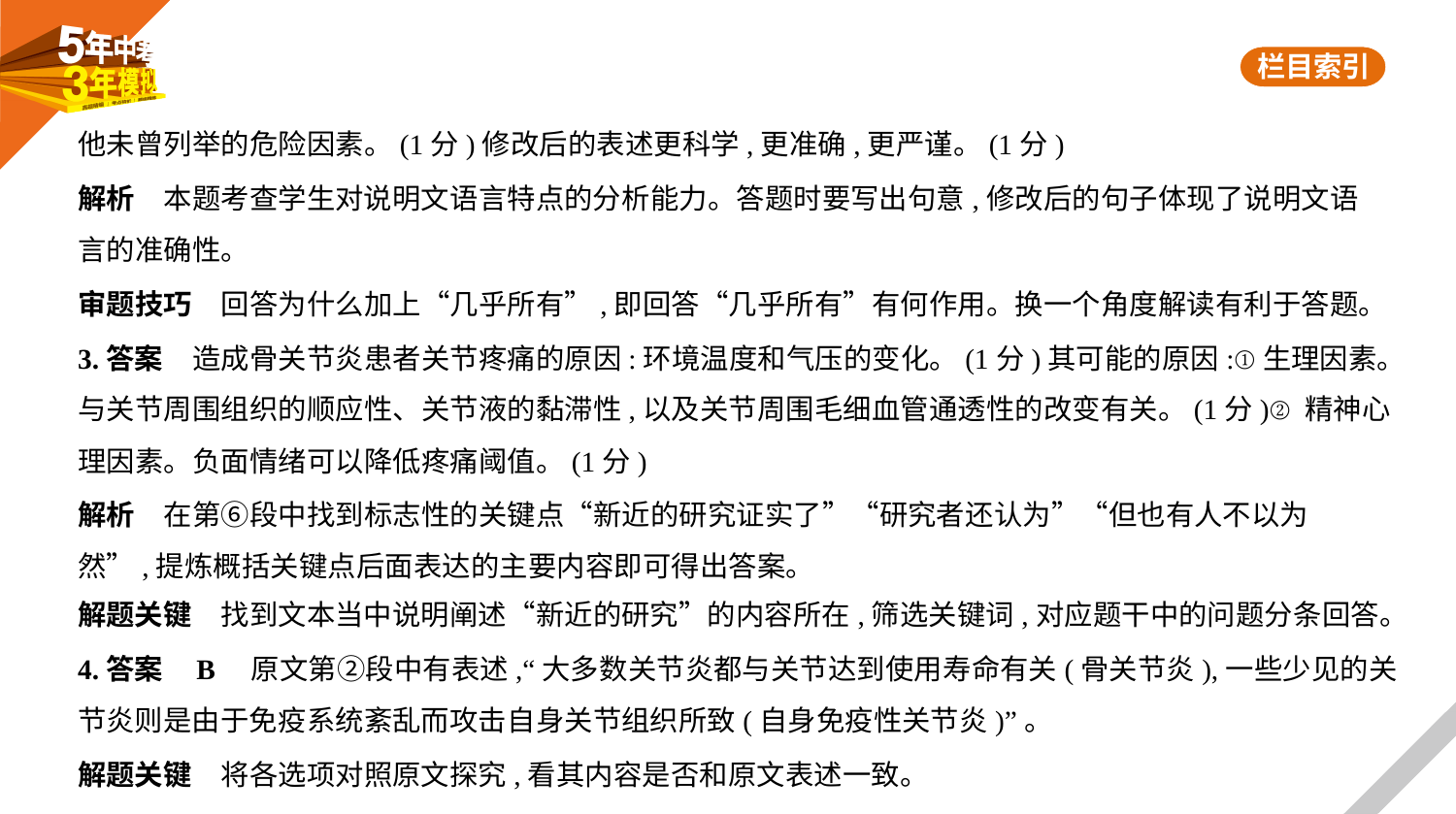

他未曾列举的危险因素。(1分)修改后的表述更科学,更准确,更严谨。(1分)
解析　本题考查学生对说明文语言特点的分析能力。答题时要写出句意,修改后的句子体现了说明文语
言的准确性。
审题技巧　回答为什么加上“几乎所有”,即回答“几乎所有”有何作用。换一个角度解读有利于答题。
3.答案　造成骨关节炎患者关节疼痛的原因:环境温度和气压的变化。(1分)其可能的原因:①生理因素。
与关节周围组织的顺应性、关节液的黏滞性,以及关节周围毛细血管通透性的改变有关。(1分)②精神心
理因素。负面情绪可以降低疼痛阈值。(1分)
解析　在第⑥段中找到标志性的关键点“新近的研究证实了”“研究者还认为”“但也有人不以为
然”,提炼概括关键点后面表达的主要内容即可得出答案。
解题关键　找到文本当中说明阐述“新近的研究”的内容所在,筛选关键词,对应题干中的问题分条回答。
4.答案    B　原文第②段中有表述,“大多数关节炎都与关节达到使用寿命有关(骨关节炎),一些少见的关
节炎则是由于免疫系统紊乱而攻击自身关节组织所致(自身免疫性关节炎)”。
解题关键　将各选项对照原文探究,看其内容是否和原文表述一致。